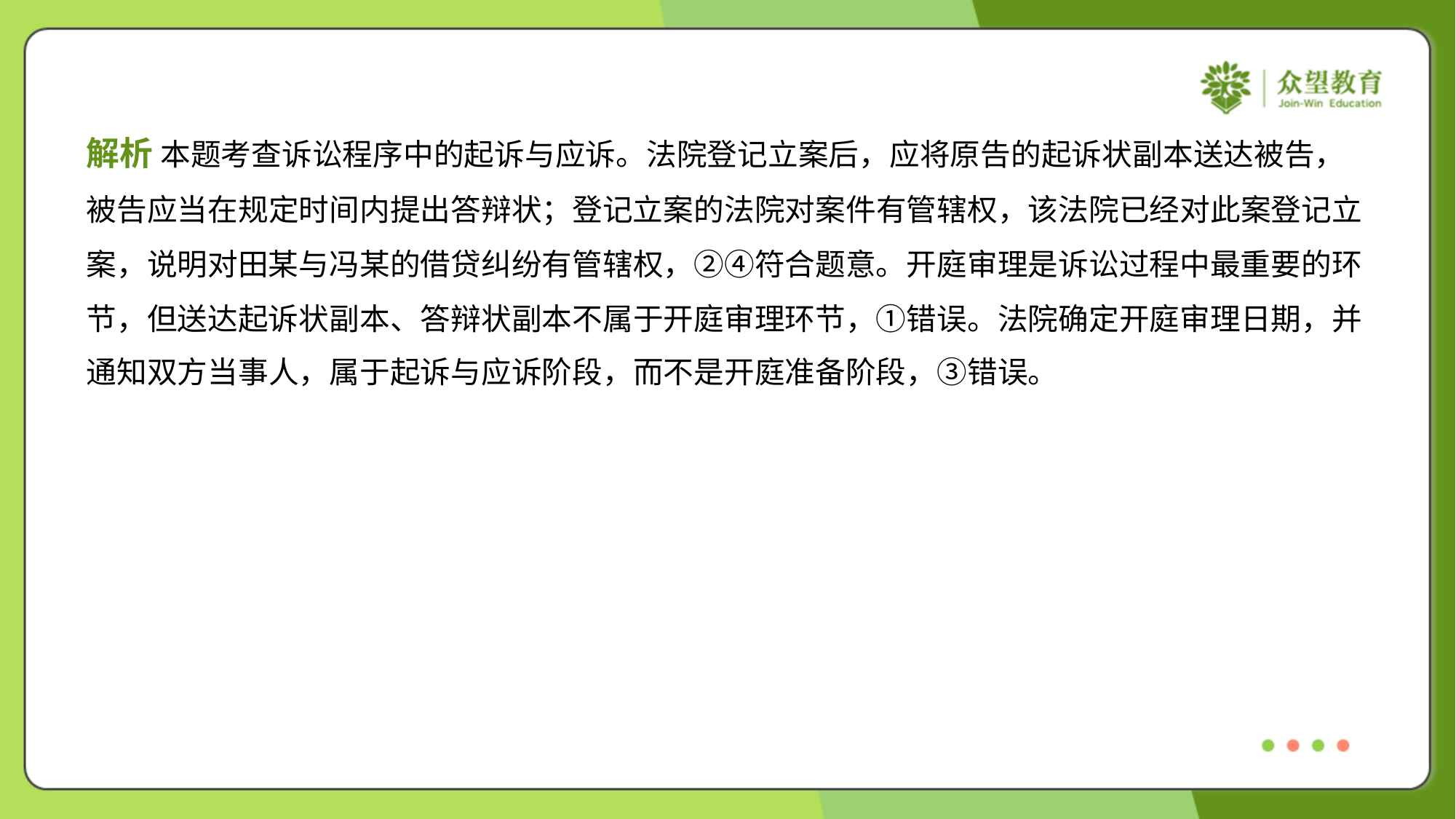

解析 本题考查诉讼程序中的起诉与应诉。法院登记立案后，应将原告的起诉状副本送达被告，
被告应当在规定时间内提出答辩状；登记立案的法院对案件有管辖权，该法院已经对此案登记立
案，说明对田某与冯某的借贷纠纷有管辖权，②④符合题意。开庭审理是诉讼过程中最重要的环
节，但送达起诉状副本、答辩状副本不属于开庭审理环节，①错误。法院确定开庭审理日期，并
通知双方当事人，属于起诉与应诉阶段，而不是开庭准备阶段，③错误。